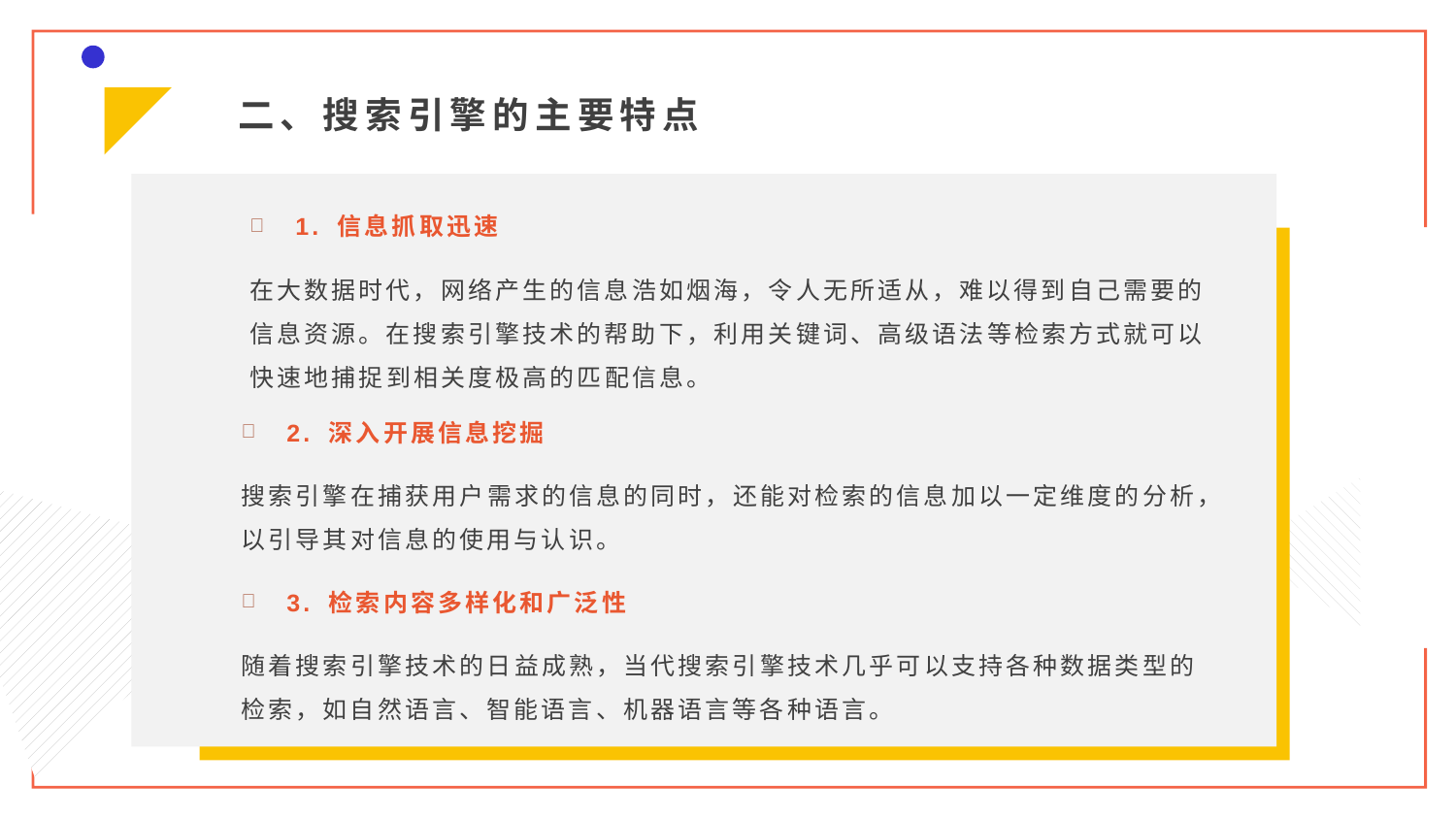

二、搜索引擎的主要特点

1. 信息抓取迅速
在大数据时代，网络产生的信息浩如烟海，令人无所适从，难以得到自己需要的信息资源。在搜索引擎技术的帮助下，利用关键词、高级语法等检索方式就可以快速地捕捉到相关度极高的匹配信息。

2. 深入开展信息挖掘
搜索引擎在捕获用户需求的信息的同时，还能对检索的信息加以一定维度的分析，以引导其对信息的使用与认识。

3. 检索内容多样化和广泛性
随着搜索引擎技术的日益成熟，当代搜索引擎技术几乎可以支持各种数据类型的检索，如自然语言、智能语言、机器语言等各种语言。